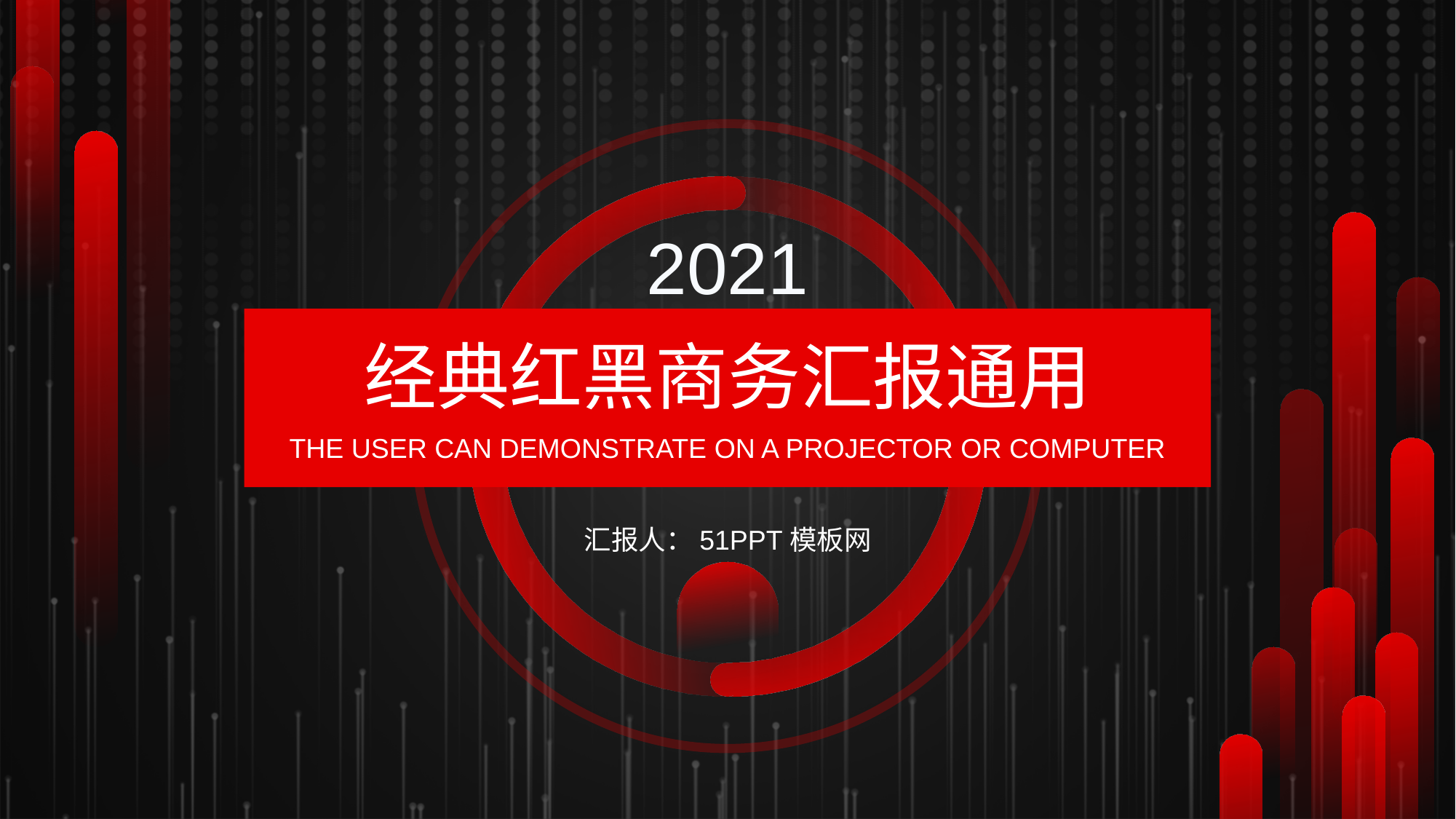

2021

经典红黑商务汇报通用
THE USER CAN DEMONSTRATE ON A PROJECTOR OR COMPUTER
汇报人：51PPT模板网